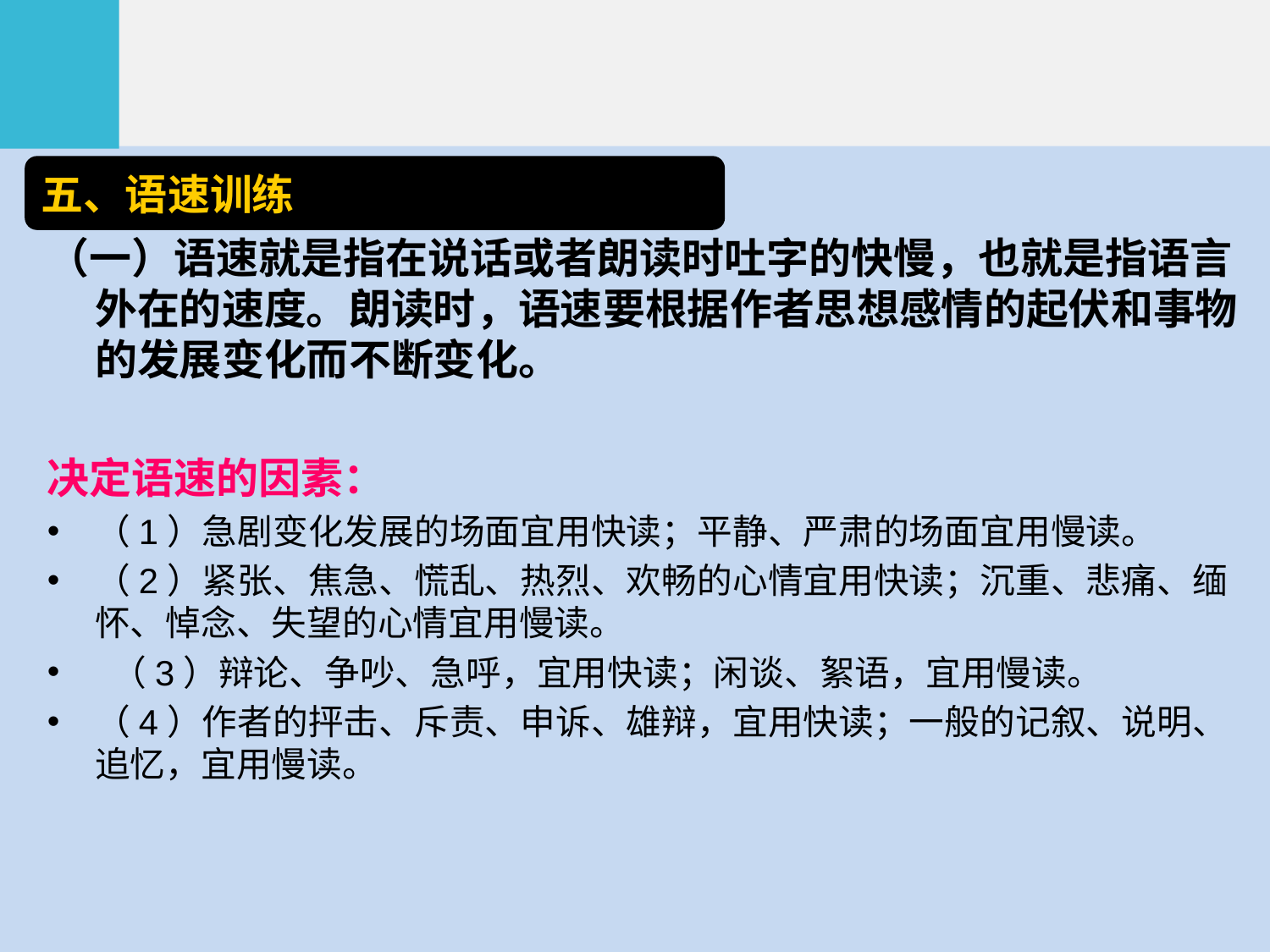

五、语速训练

（一）语速就是指在说话或者朗读时吐字的快慢，也就是指语言外在的速度。朗读时，语速要根据作者思想感情的起伏和事物的发展变化而不断变化。

决定语速的因素：
（1）急剧变化发展的场面宜用快读；平静、严肃的场面宜用慢读。
（2）紧张、焦急、慌乱、热烈、欢畅的心情宜用快读；沉重、悲痛、缅怀、悼念、失望的心情宜用慢读。
 （3）辩论、争吵、急呼，宜用快读；闲谈、絮语，宜用慢读。
（4）作者的抨击、斥责、申诉、雄辩，宜用快读；一般的记叙、说明、追忆，宜用慢读。